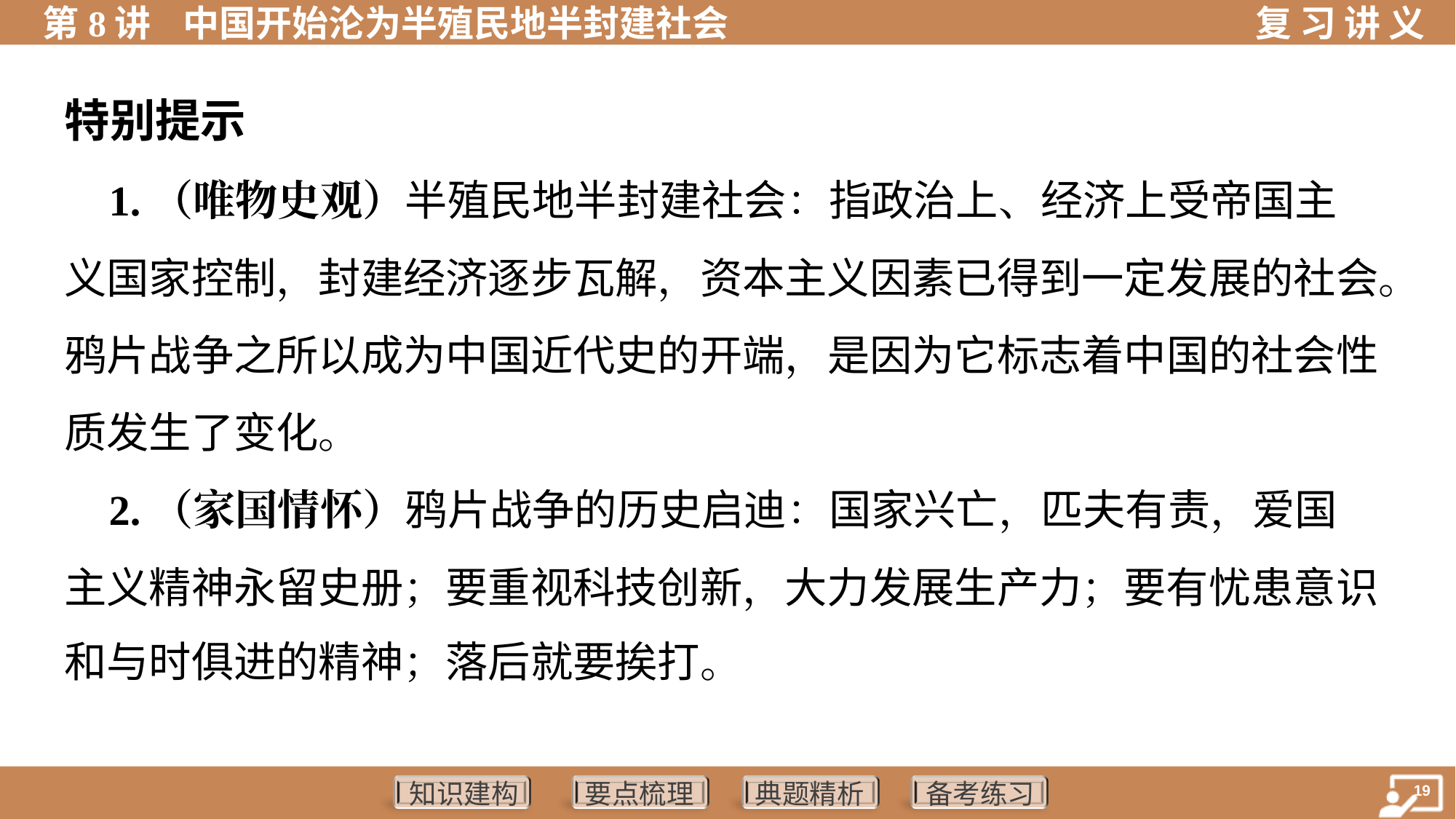

特别提示
    1.（唯物史观）半殖民地半封建社会：指政治上、经济上受帝国主
义国家控制，封建经济逐步瓦解，资本主义因素已得到一定发展的社会。
鸦片战争之所以成为中国近代史的开端，是因为它标志着中国的社会性
质发生了变化。
    2.（家国情怀）鸦片战争的历史启迪：国家兴亡，匹夫有责，爱国
主义精神永留史册；要重视科技创新，大力发展生产力；要有忧患意识
和与时俱进的精神；落后就要挨打。